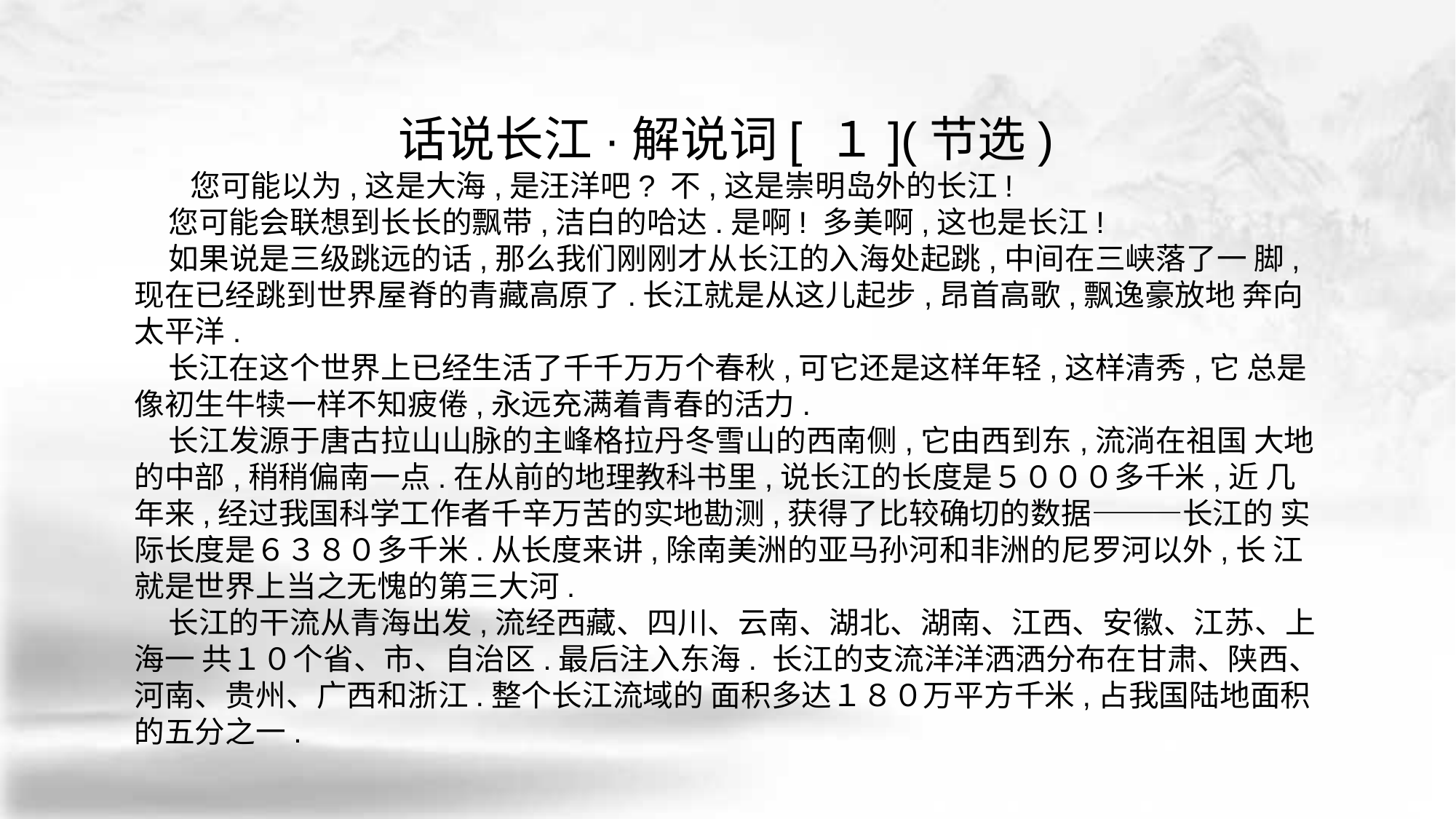

话说长江·解说词[ １](节选)
        您可能以为,这是大海,是汪洋吧? 不,这是崇明岛外的长江!
    您可能会联想到长长的飘带,洁白的哈达.是啊! 多美啊,这也是长江!
    如果说是三级跳远的话,那么我们刚刚才从长江的入海处起跳,中间在三峡落了一 脚,现在已经跳到世界屋脊的青藏高原了.长江就是从这儿起步,昂首高歌,飘逸豪放地 奔向太平洋.
    长江在这个世界上已经生活了千千万万个春秋,可它还是这样年轻,这样清秀,它 总是像初生牛犊一样不知疲倦,永远充满着青春的活力.
    长江发源于唐古拉山山脉的主峰格拉丹冬雪山的西南侧,它由西到东,流淌在祖国 大地的中部,稍稍偏南一点.在从前的地理教科书里,说长江的长度是５０００多千米,近 几年来,经过我国科学工作者千辛万苦的实地勘测,获得了比较确切的数据———长江的 实际长度是６３８０多千米.从长度来讲,除南美洲的亚马孙河和非洲的尼罗河以外,长 江就是世界上当之无愧的第三大河.
    长江的干流从青海出发,流经西藏、四川、云南、湖北、湖南、江西、安徽、江苏、上海一 共１０个省、市、自治区.最后注入东海. 长江的支流洋洋洒洒分布在甘肃、陕西、河南、贵州、广西和浙江.整个长江流域的 面积多达１８０万平方千米,占我国陆地面积的五分之一.